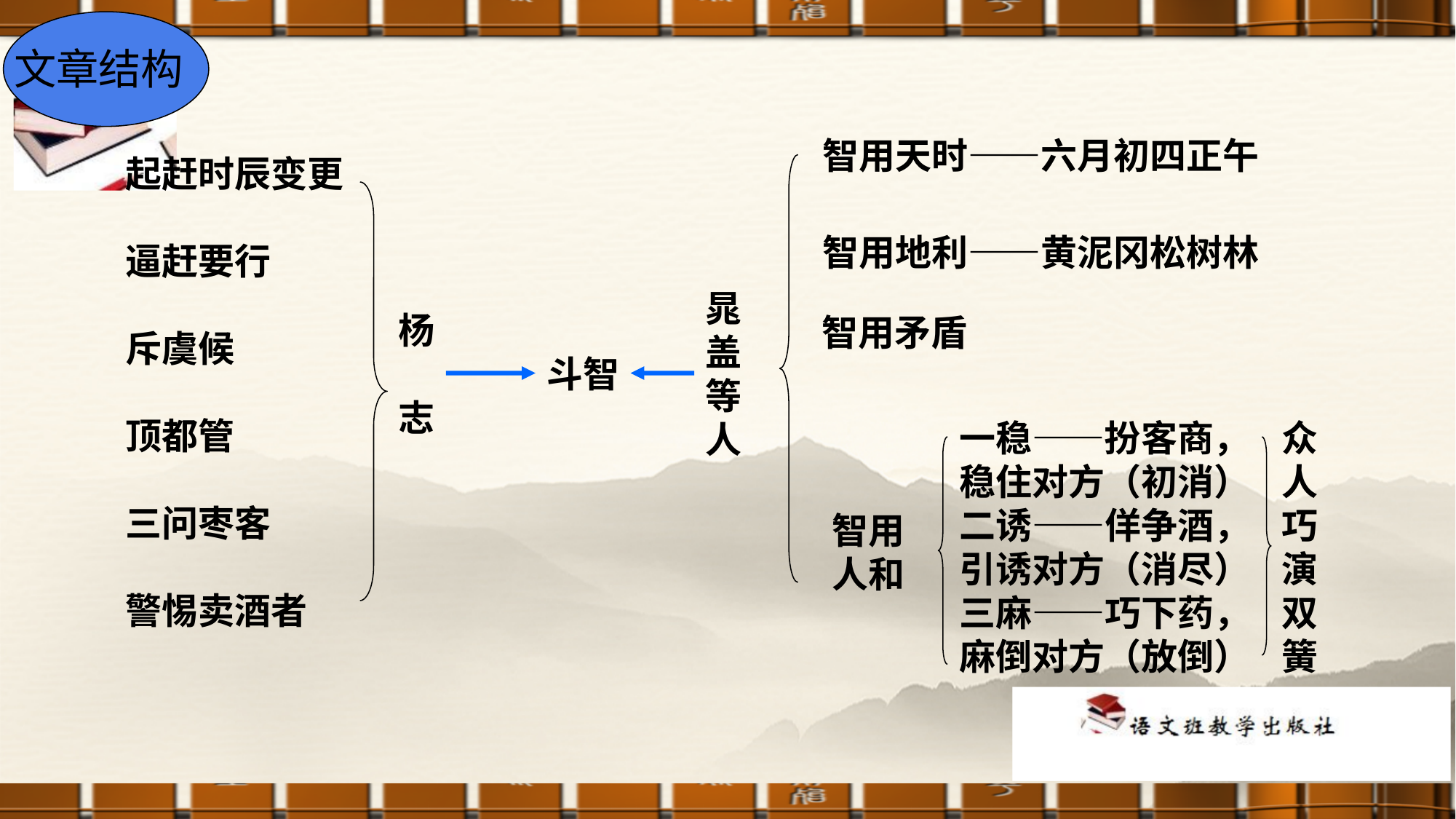

文章结构
智用天时——六月初四正午
起赶时辰变更

逼赶要行

斥虞候

顶都管

三问枣客

警惕卖酒者

智用地利——黄泥冈松树林
晁
盖
等
人
杨

志
智用矛盾
斗智

一稳——扮客商，
稳住对方（初消）
二诱——佯争酒，
引诱对方（消尽）
三麻——巧下药，
麻倒对方（放倒）
众
人
巧
演
双
簧

智用
人和